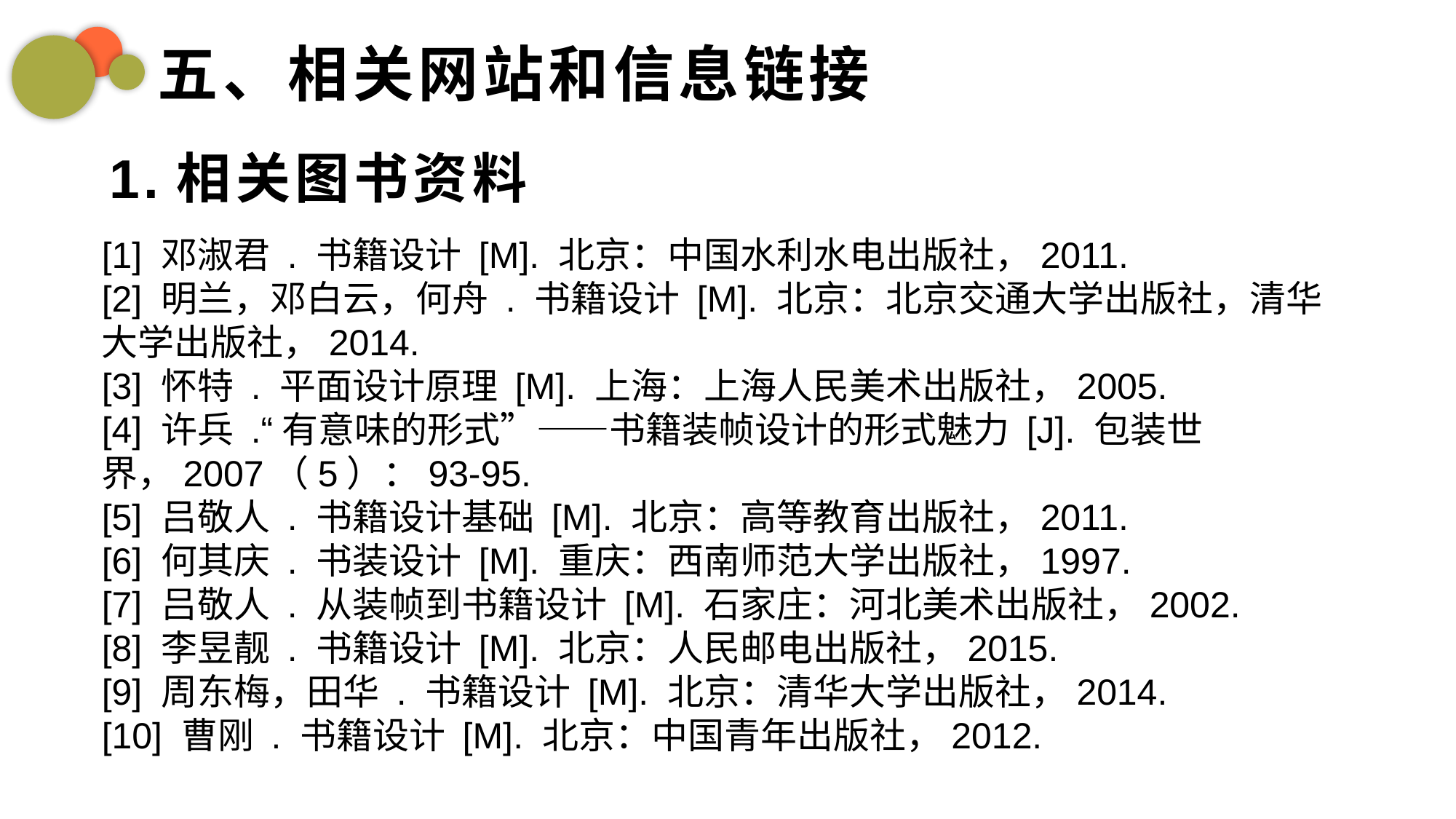

五、相关网站和信息链接
1.相关图书资料
[1] 邓淑君 . 书籍设计 [M]. 北京：中国水利水电出版社，2011.
[2] 明兰，邓白云，何舟 . 书籍设计 [M]. 北京：北京交通大学出版社，清华大学出版社，2014.
[3] 怀特 . 平面设计原理 [M]. 上海：上海人民美术出版社，2005.
[4] 许兵 .“有意味的形式”——书籍装帧设计的形式魅力 [J]. 包装世界，2007（5）：93-95.
[5] 吕敬人 . 书籍设计基础 [M]. 北京：高等教育出版社，2011.
[6] 何其庆 . 书装设计 [M]. 重庆：西南师范大学出版社，1997.
[7] 吕敬人 . 从装帧到书籍设计 [M]. 石家庄：河北美术出版社，2002.
[8] 李昱靓 . 书籍设计 [M]. 北京：人民邮电出版社，2015.
[9] 周东梅，田华 . 书籍设计 [M]. 北京：清华大学出版社，2014.
[10] 曹刚 . 书籍设计 [M]. 北京：中国青年出版社，2012.